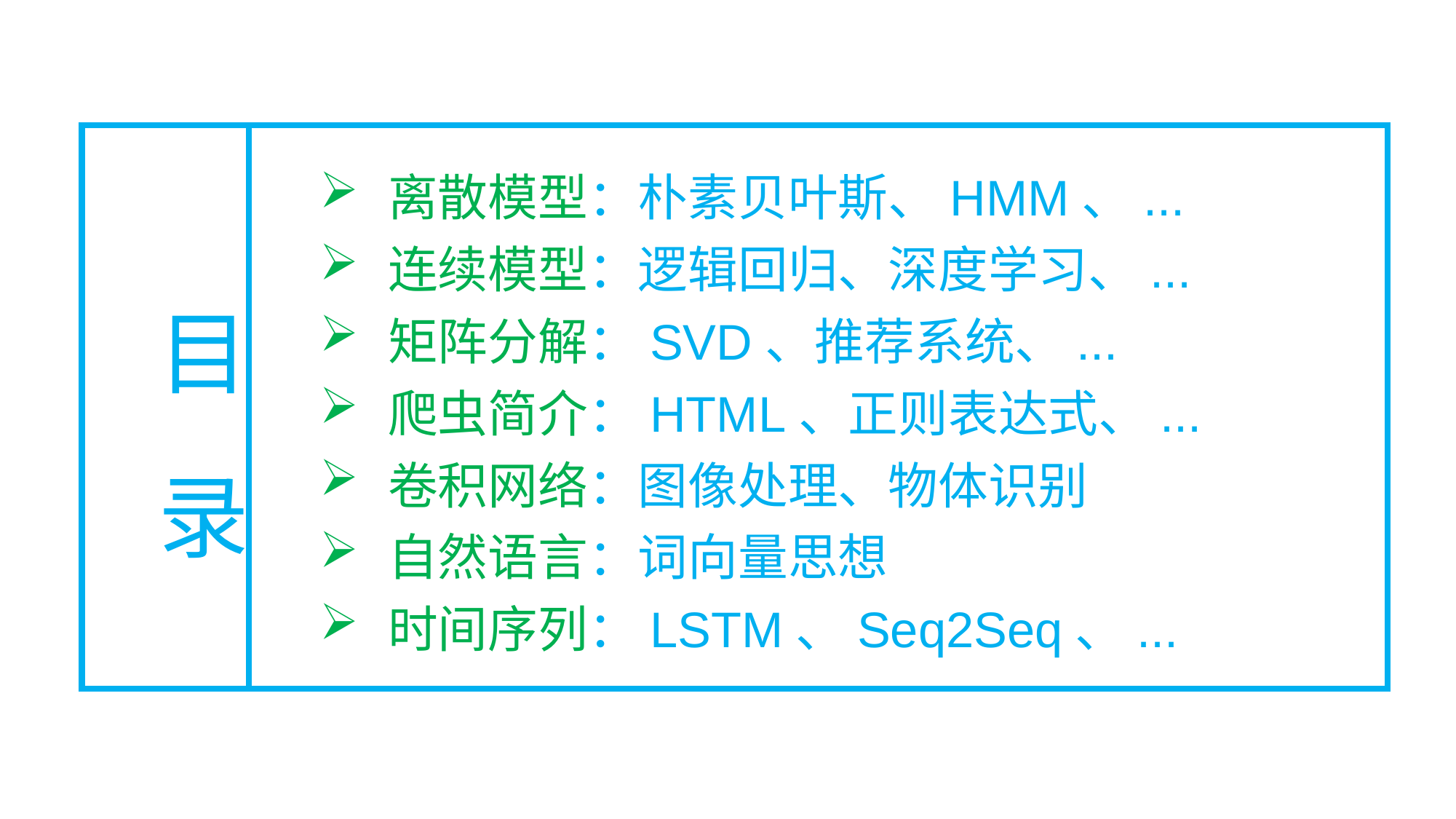

离散模型：朴素贝叶斯、HMM、...
连续模型：逻辑回归、深度学习、...
矩阵分解：SVD、推荐系统、...
爬虫简介：HTML、正则表达式、...
卷积网络：图像处理、物体识别
自然语言：词向量思想
时间序列：LSTM、Seq2Seq、...
目录